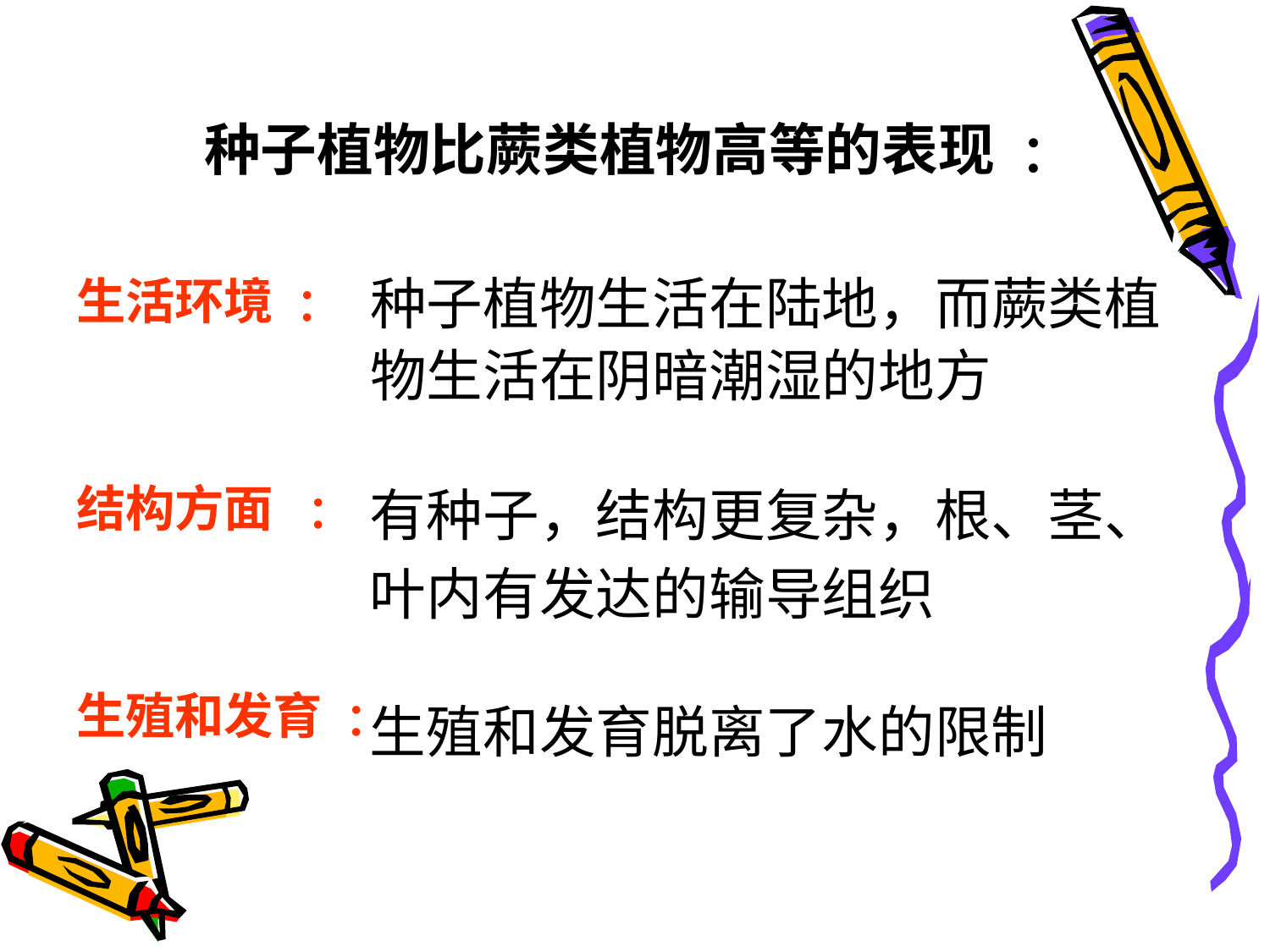

种子植物比蕨类植物高等的表现 :

生活环境 :

结构方面  :

生殖和发育 :

种子植物生活在陆地，而蕨类植
物生活在阴暗潮湿的地方
有种子，结构更复杂，根、茎、
叶内有发达的输导组织
生殖和发育脱离了水的限制